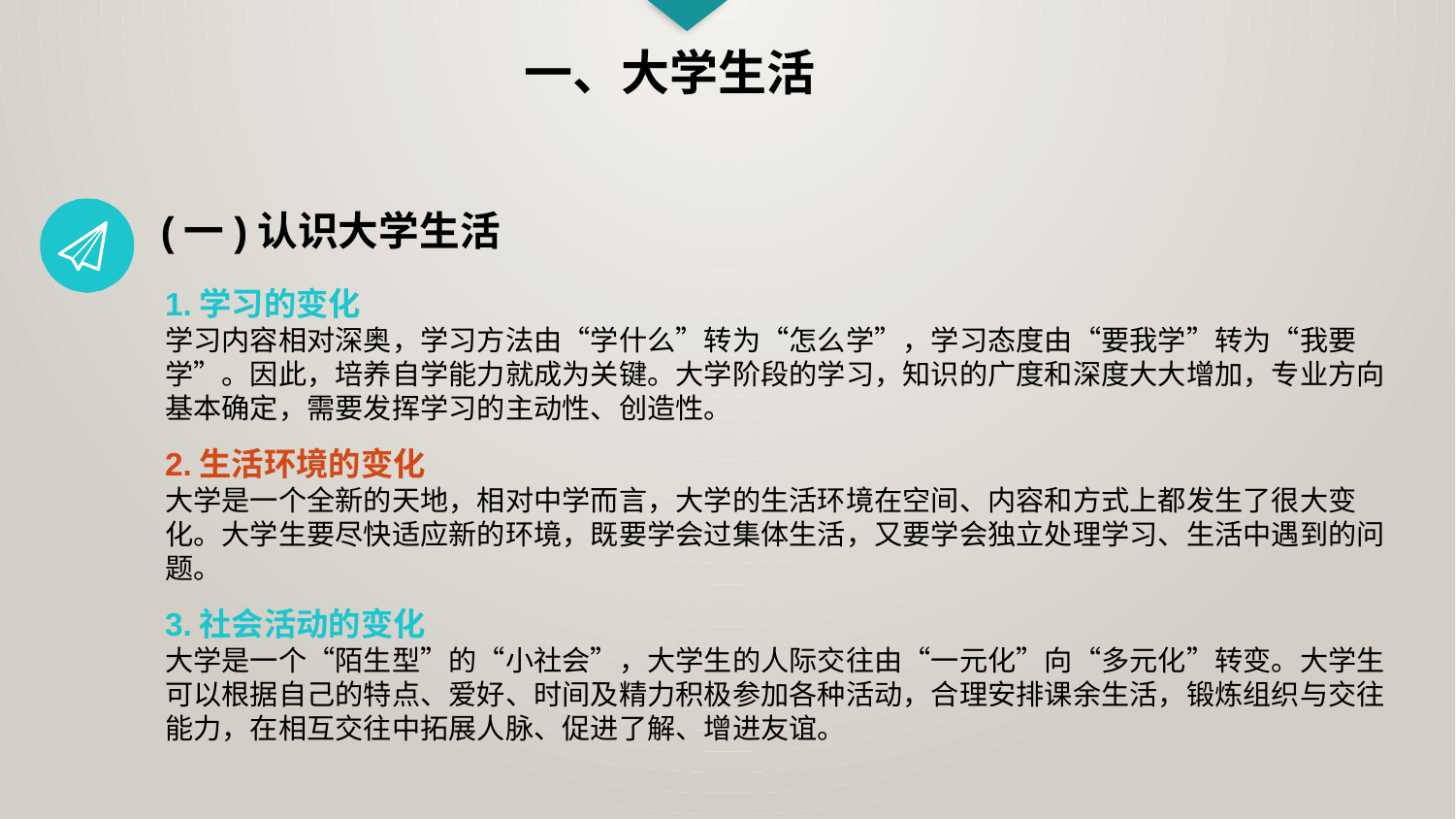

一、大学生活
(一)认识大学生活

1.学习的变化
学习内容相对深奥，学习方法由“学什么”转为“怎么学”，学习态度由“要我学”转为“我要学”。因此，培养自学能力就成为关键。大学阶段的学习，知识的广度和深度大大增加，专业方向基本确定，需要发挥学习的主动性、创造性。
2.生活环境的变化
大学是一个全新的天地，相对中学而言，大学的生活环境在空间、内容和方式上都发生了很大变化。大学生要尽快适应新的环境，既要学会过集体生活，又要学会独立处理学习、生活中遇到的问题。
3.社会活动的变化
大学是一个“陌生型”的“小社会”，大学生的人际交往由“一元化”向“多元化”转变。大学生可以根据自己的特点、爱好、时间及精力积极参加各种活动，合理安排课余生活，锻炼组织与交往能力，在相互交往中拓展人脉、促进了解、增进友谊。
90